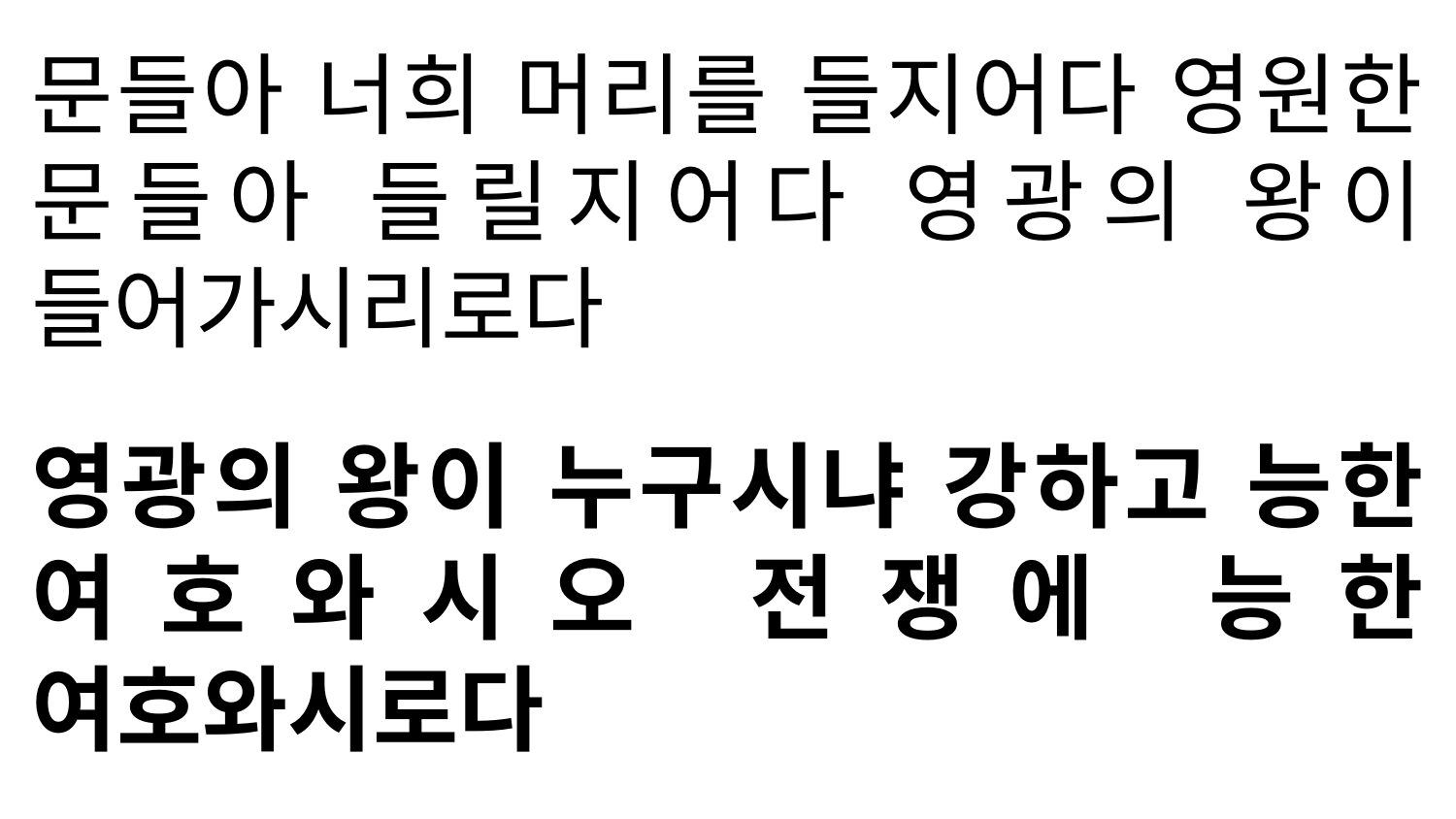

문들아 너희 머리를 들지어다 영원한 문들아 들릴지어다 영광의 왕이 들어가시리로다
영광의 왕이 누구시냐 강하고 능한 여호와시오 전쟁에 능한 여호와시로다